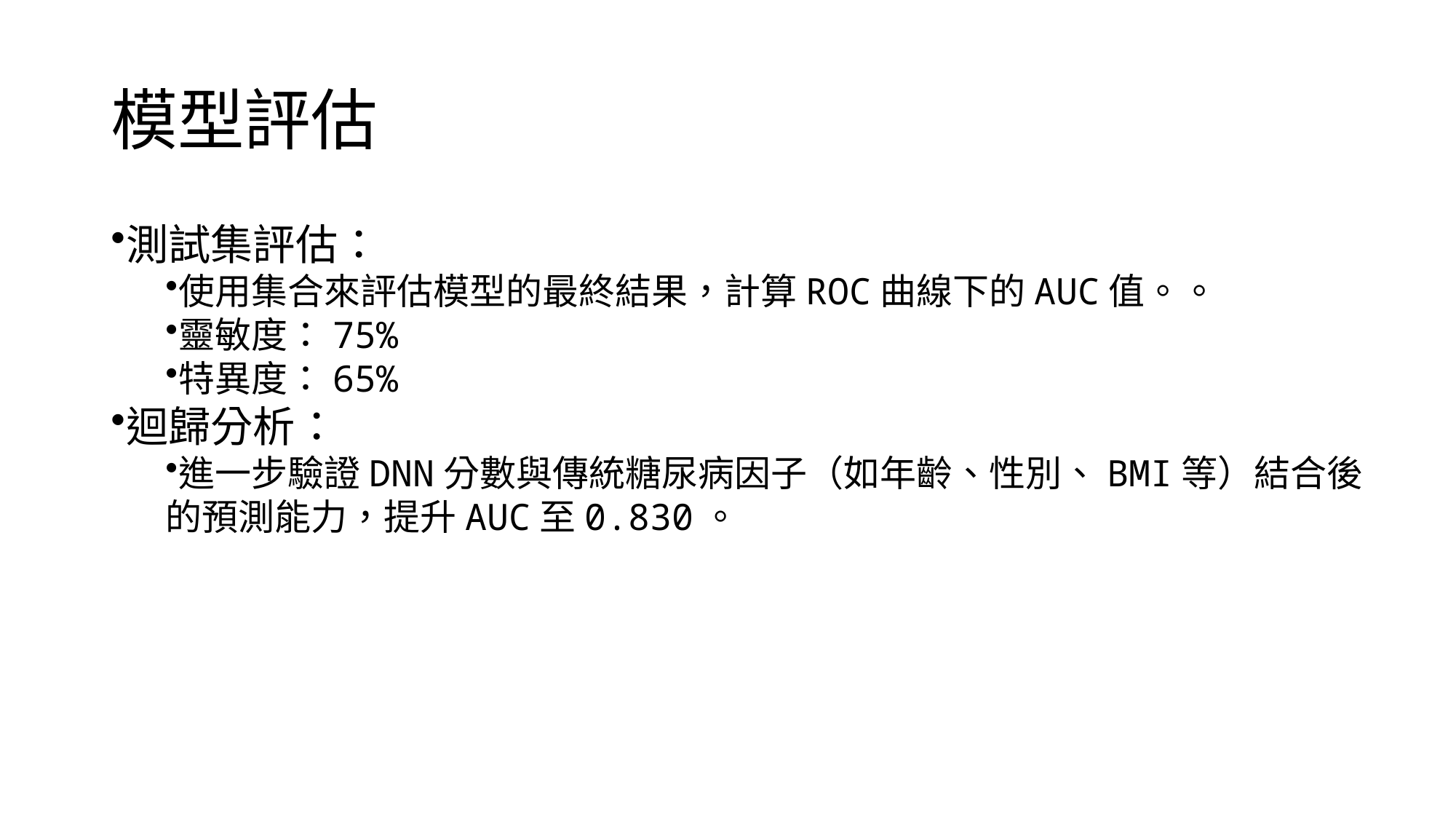

# 模型評估
測試集評估：
使用集合來評估模型的最終結果，計算ROC曲線下的AUC值。。
靈敏度：75%
特異度：65%
迴歸分析：
進一步驗證DNN分數與傳統糖尿病因子（如年齡、性別、BMI等）結合後的預測能力，提升AUC至0.830。